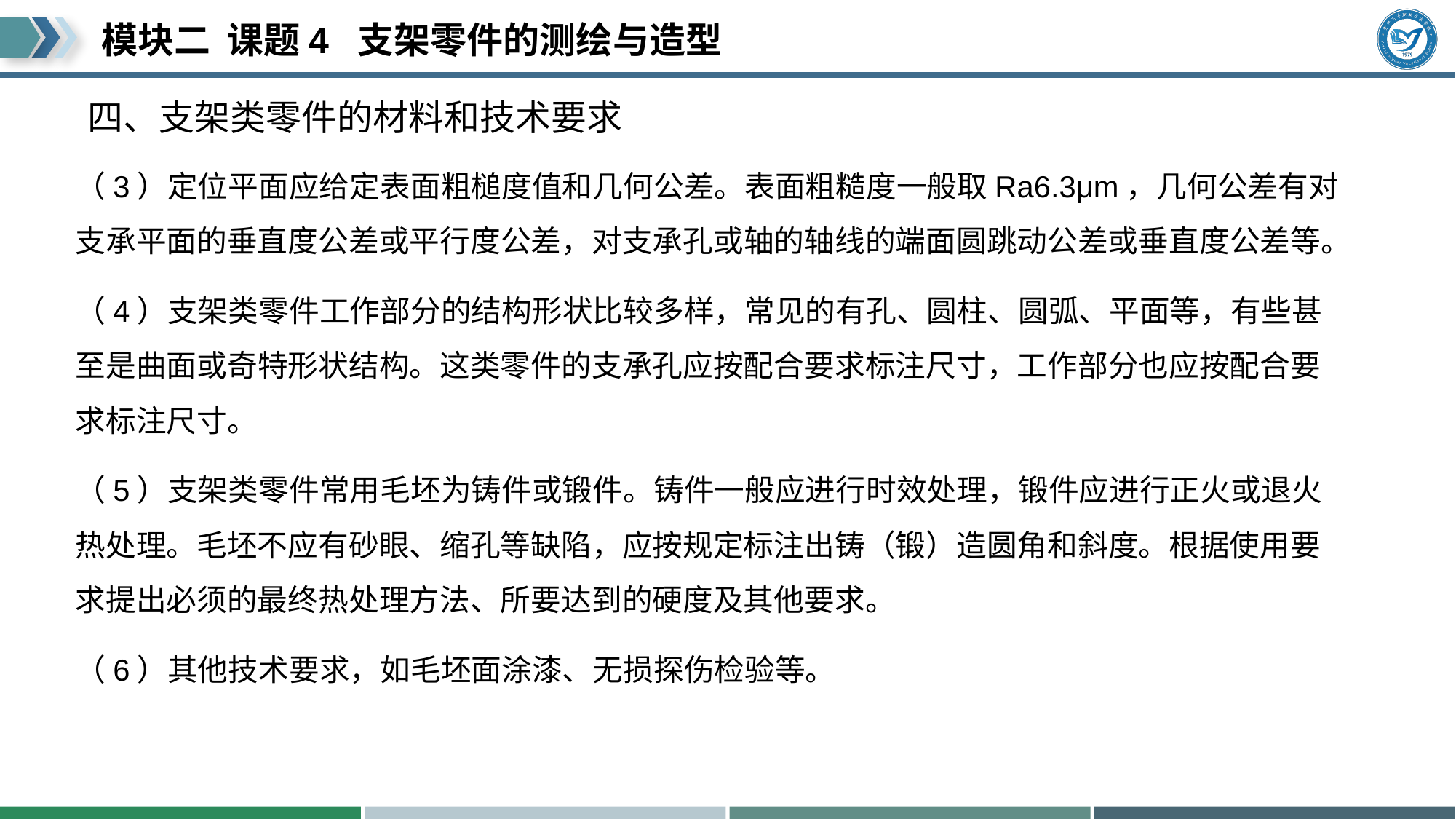

# 四、支架类零件的材料和技术要求
（3）定位平面应给定表面粗槌度值和几何公差。表面粗糙度一般取Ra6.3μm，几何公差有对支承平面的垂直度公差或平行度公差，对支承孔或轴的轴线的端面圆跳动公差或垂直度公差等。
（4）支架类零件工作部分的结构形状比较多样，常见的有孔、圆柱、圆弧、平面等，有些甚至是曲面或奇特形状结构。这类零件的支承孔应按配合要求标注尺寸，工作部分也应按配合要求标注尺寸。
（5）支架类零件常用毛坯为铸件或锻件。铸件一般应进行时效处理，锻件应进行正火或退火热处理。毛坯不应有砂眼、缩孔等缺陷，应按规定标注出铸（锻）造圆角和斜度。根据使用要求提出必须的最终热处理方法、所要达到的硬度及其他要求。
（6）其他技术要求，如毛坯面涂漆、无损探伤检验等。